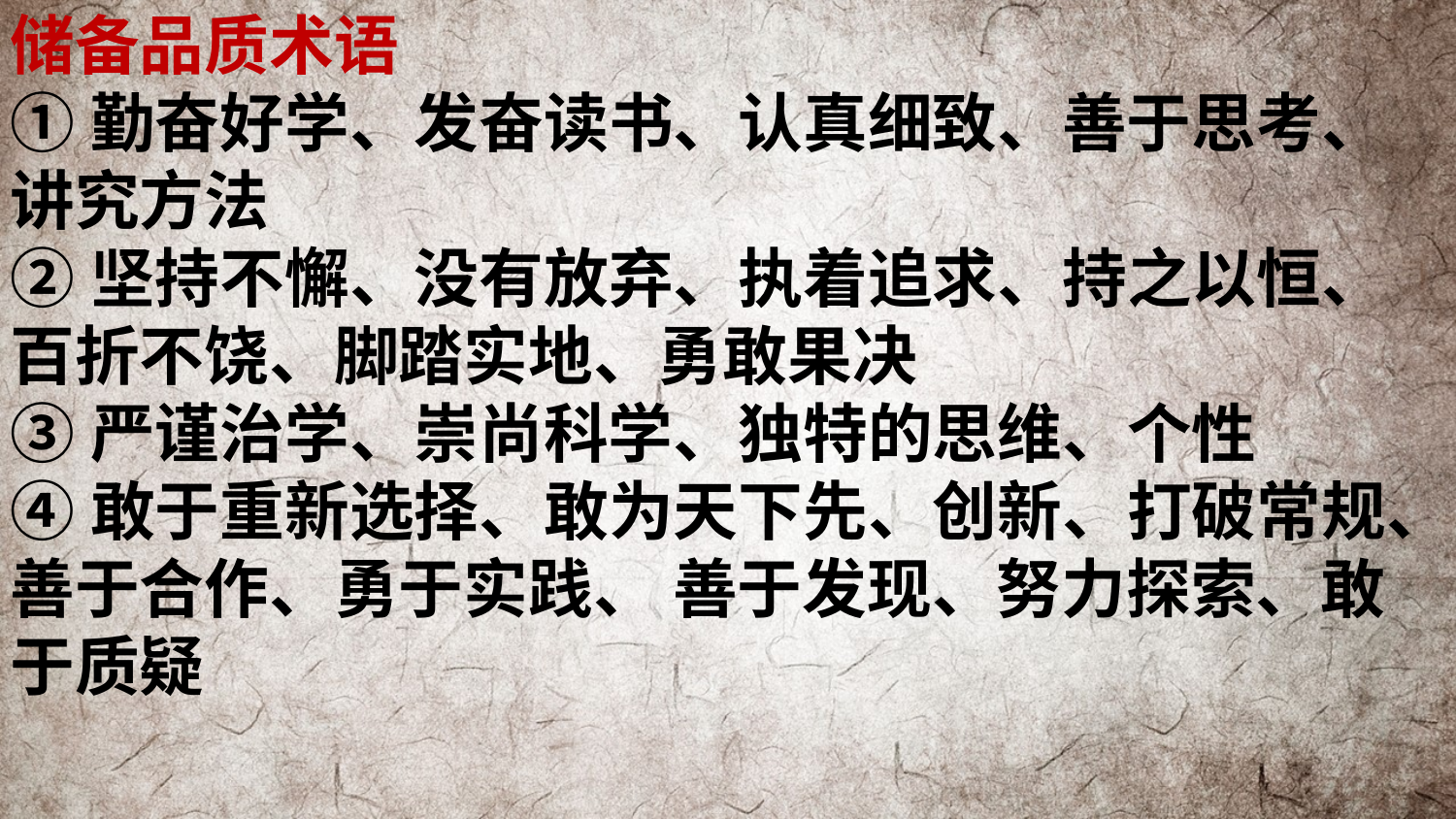

储备品质术语
①勤奋好学、发奋读书、认真细致、善于思考、讲究方法
②坚持不懈、没有放弃、执着追求、持之以恒、百折不饶、脚踏实地、勇敢果决
③严谨治学、崇尚科学、独特的思维、个性
④敢于重新选择、敢为天下先、创新、打破常规、善于合作、勇于实践、 善于发现、努力探索、敢于质疑